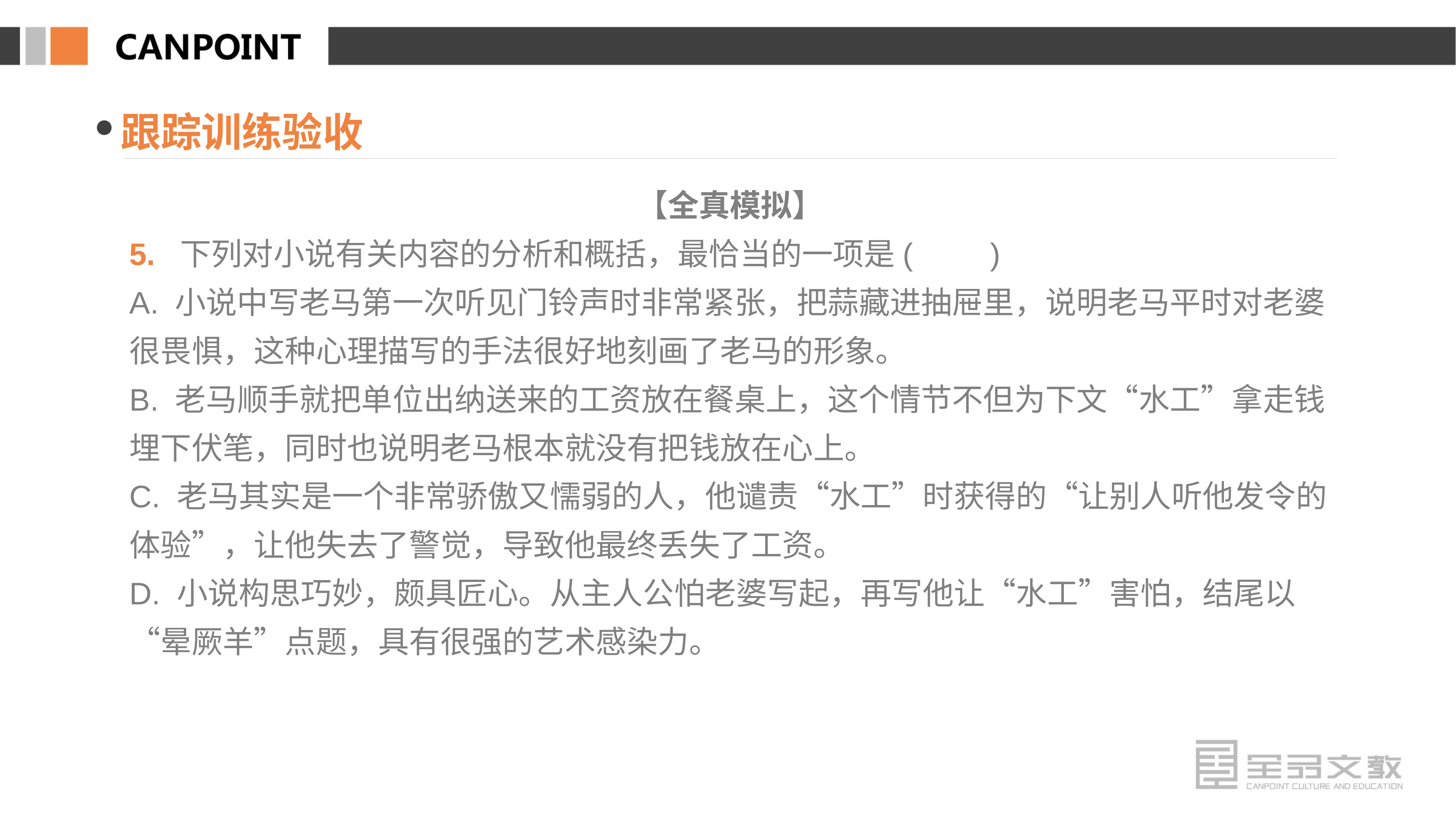

跟踪训练验收

【全真模拟】
5.  下列对小说有关内容的分析和概括，最恰当的一项是(　　)
A. 小说中写老马第一次听见门铃声时非常紧张，把蒜藏进抽屉里，说明老马平时对老婆很畏惧，这种心理描写的手法很好地刻画了老马的形象。
B. 老马顺手就把单位出纳送来的工资放在餐桌上，这个情节不但为下文“水工”拿走钱埋下伏笔，同时也说明老马根本就没有把钱放在心上。
C. 老马其实是一个非常骄傲又懦弱的人，他谴责“水工”时获得的“让别人听他发令的体验”，让他失去了警觉，导致他最终丢失了工资。
D. 小说构思巧妙，颇具匠心。从主人公怕老婆写起，再写他让“水工”害怕，结尾以“晕厥羊”点题，具有很强的艺术感染力。